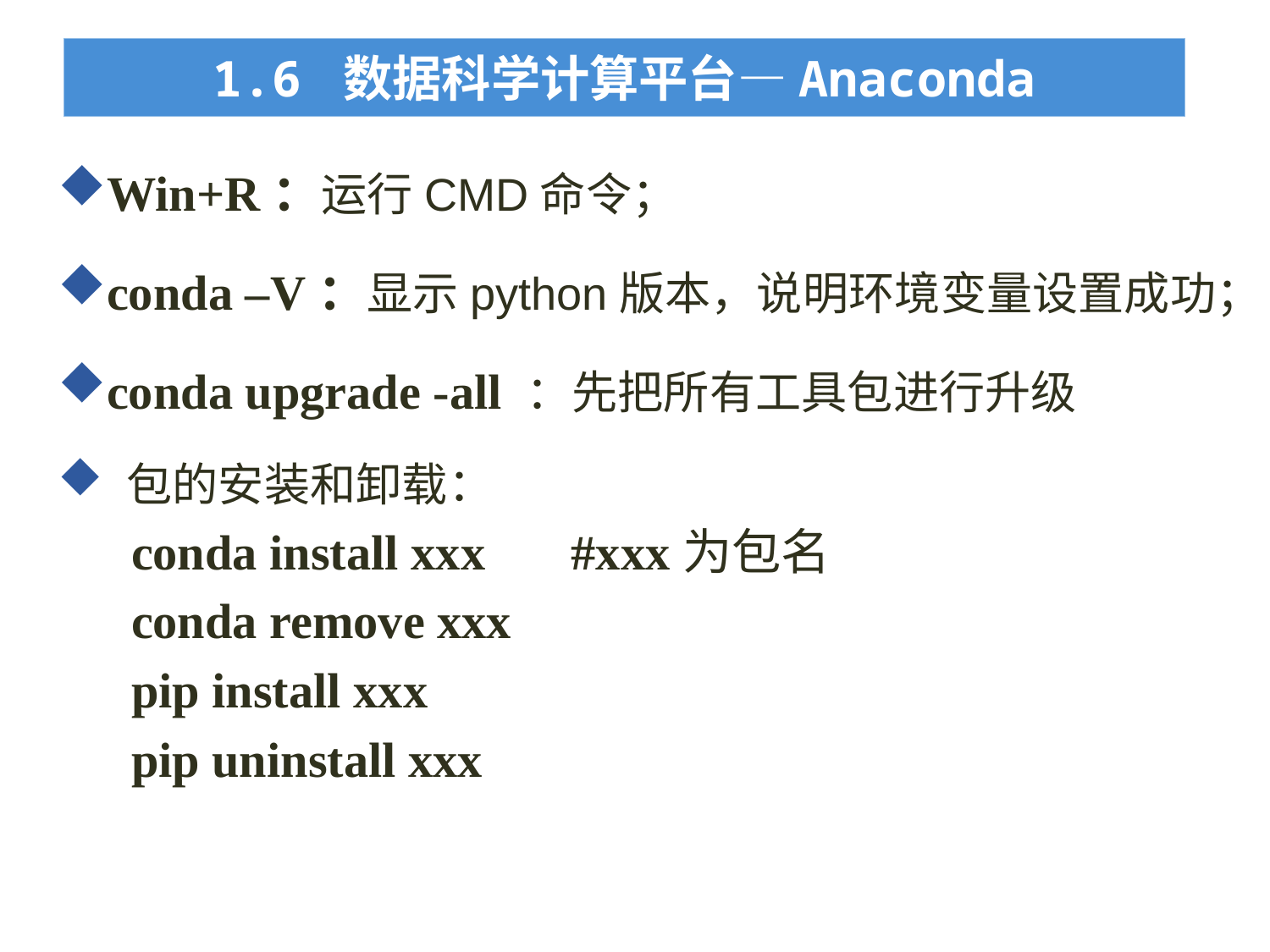

1.6 数据科学计算平台—Anaconda
# 数据科学计算平台——Anaconda
Win+R：运行CMD命令；
conda –V：显示python版本，说明环境变量设置成功；
conda upgrade -all ：先把所有工具包进行升级
 包的安装和卸载：
      conda install xxx       #xxx为包名
      conda remove xxx
      pip install xxx
      pip uninstall xxx